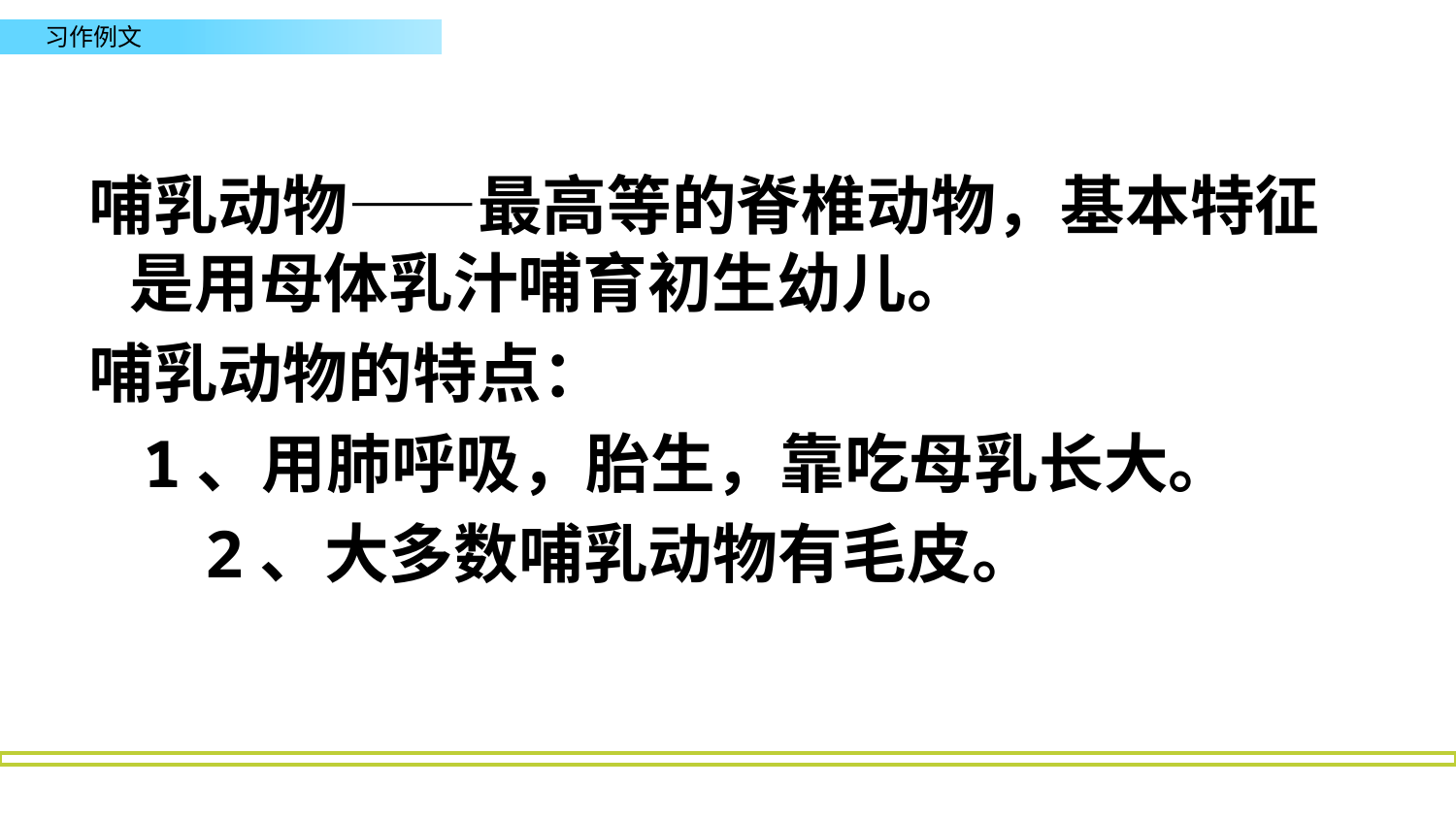

哺乳动物——最高等的脊椎动物，基本特征是用母体乳汁哺育初生幼儿。
哺乳动物的特点：
   1、用肺呼吸，胎生，靠吃母乳长大。
   2、大多数哺乳动物有毛皮。